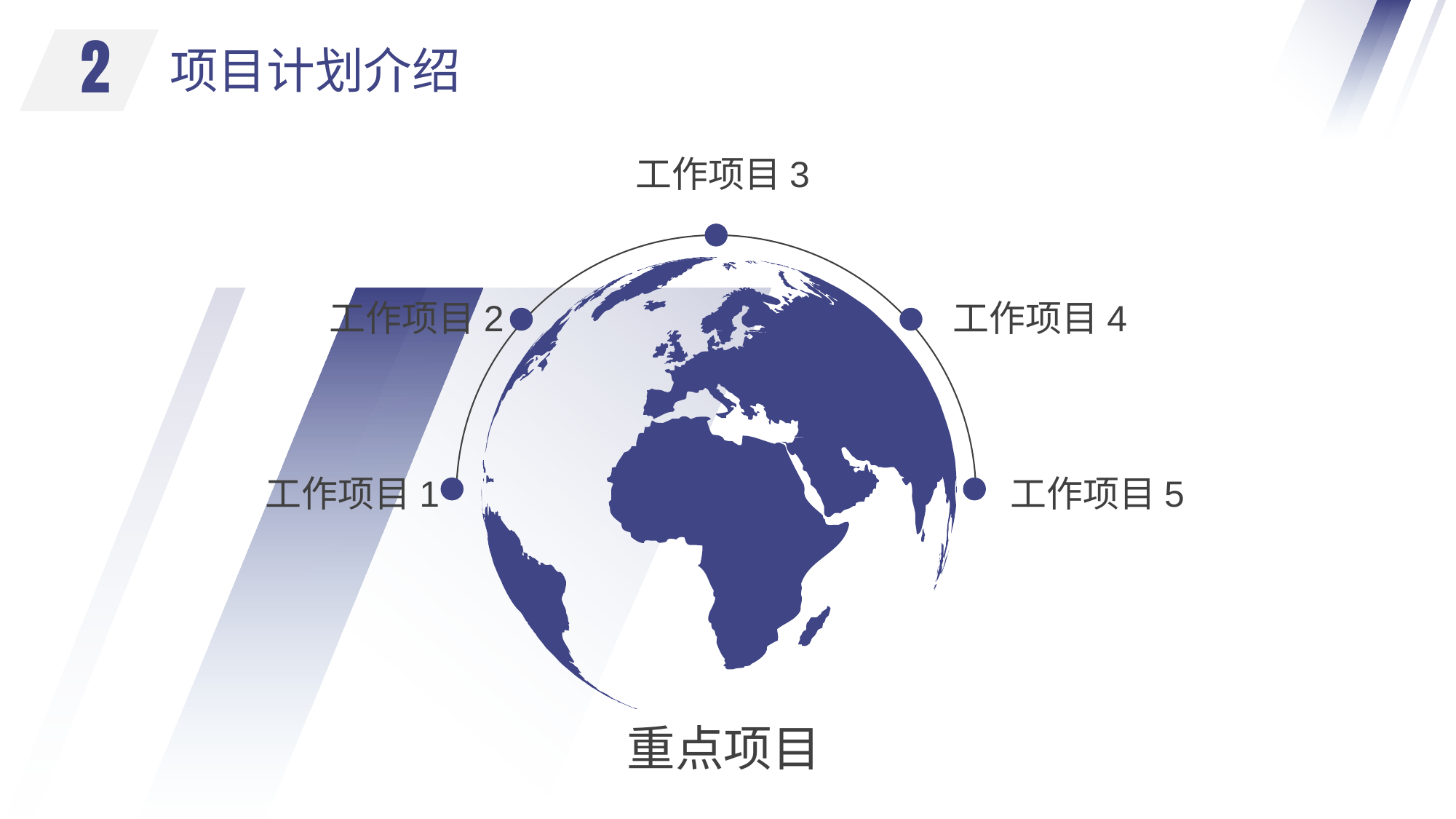

2
项目计划介绍
工作项目3

工作项目2
工作项目4

工作项目1
工作项目5

重点项目